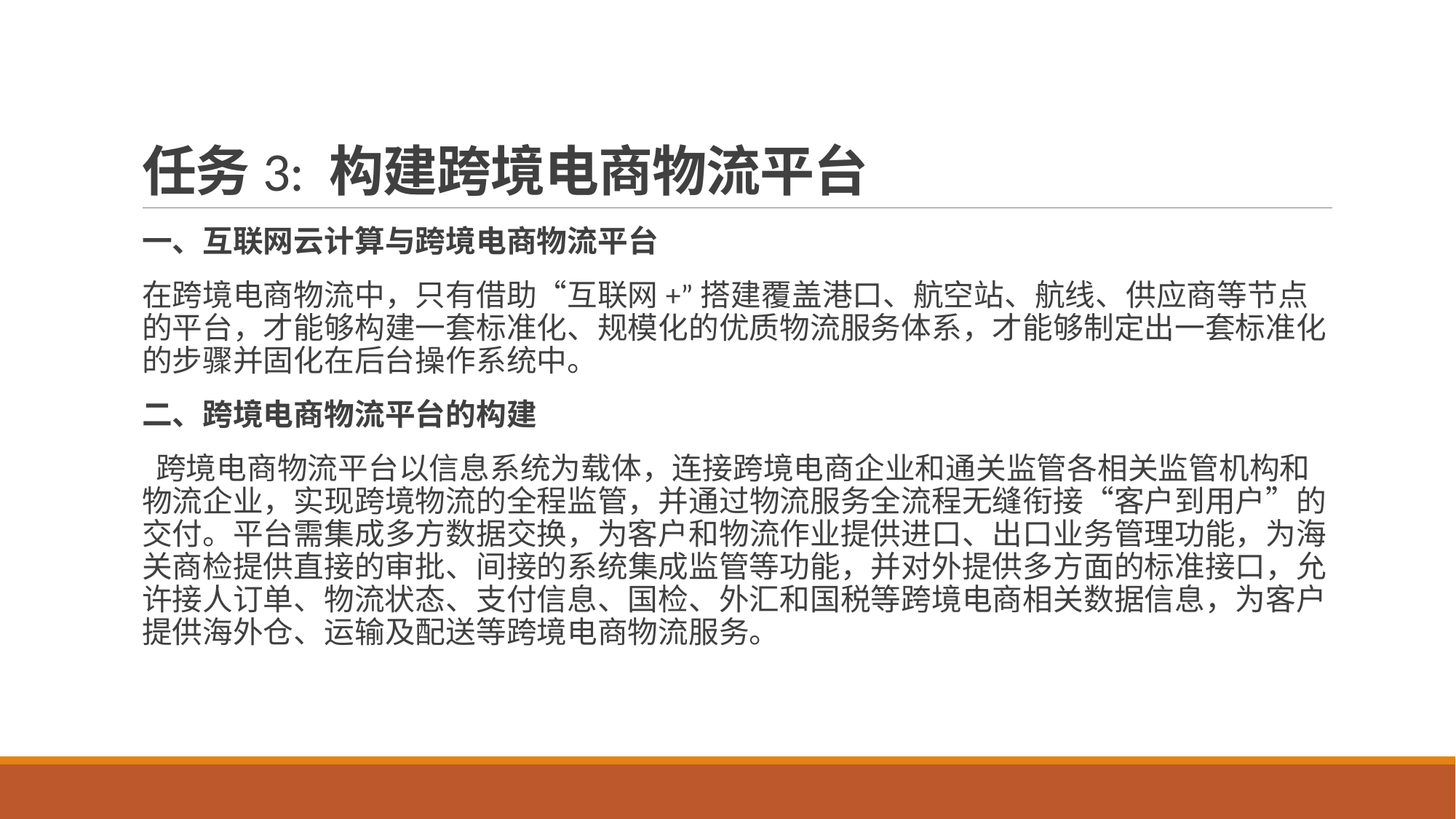

# 任务3: 构建跨境电商物流平台
一、互联网云计算与跨境电商物流平台
在跨境电商物流中，只有借助“互联网+”搭建覆盖港口、航空站、航线、供应商等节点的平台，才能够构建一套标准化、规模化的优质物流服务体系，才能够制定出一套标准化的步骤并固化在后台操作系统中。
二、跨境电商物流平台的构建
 跨境电商物流平台以信息系统为载体，连接跨境电商企业和通关监管各相关监管机构和物流企业，实现跨境物流的全程监管，并通过物流服务全流程无缝衔接“客户到用户”的交付。平台需集成多方数据交换，为客户和物流作业提供进口、出口业务管理功能，为海关商检提供直接的审批、间接的系统集成监管等功能，并对外提供多方面的标准接口，允许接人订单、物流状态、支付信息、国检、外汇和国税等跨境电商相关数据信息，为客户提供海外仓、运输及配送等跨境电商物流服务。